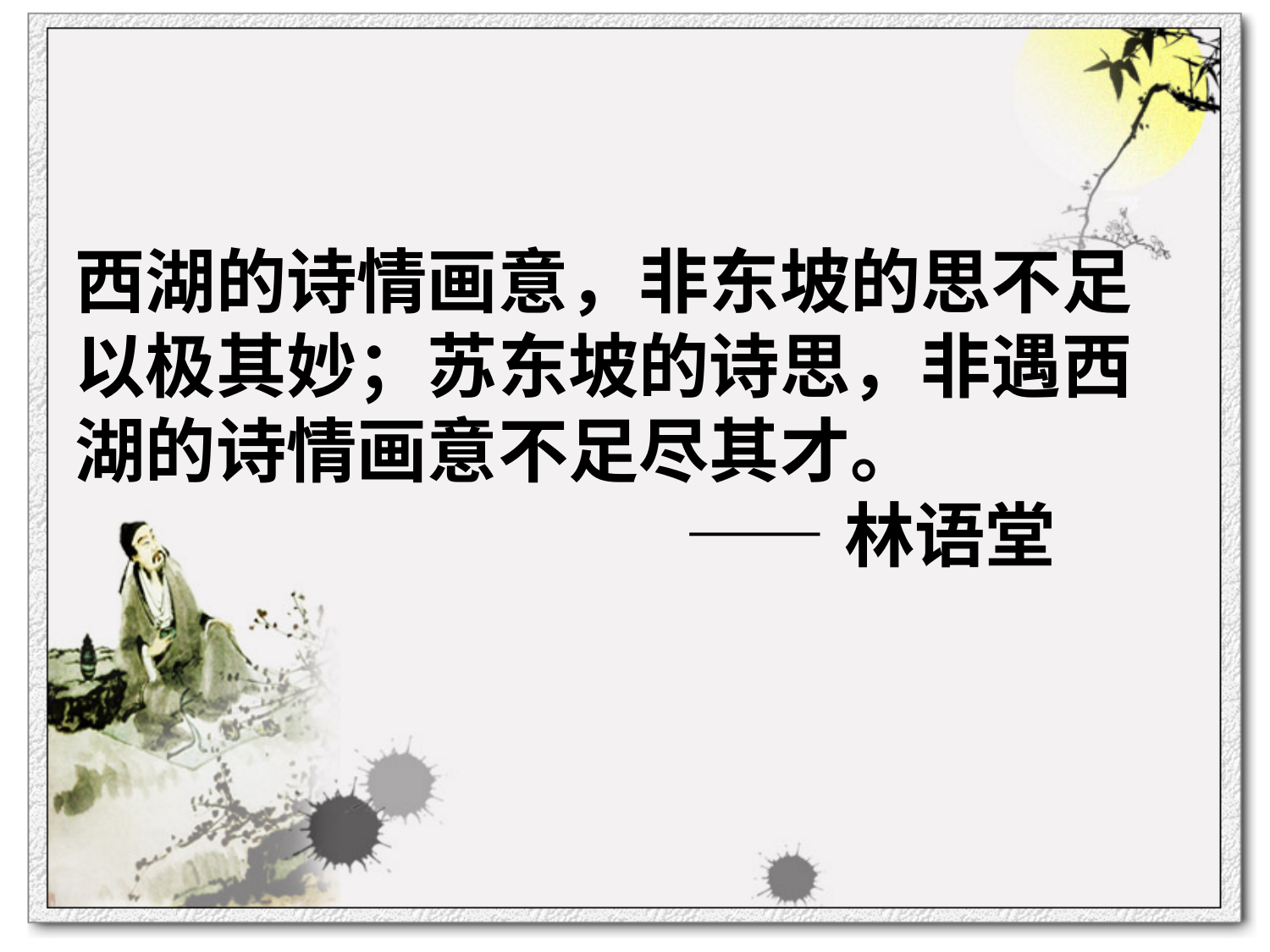

西湖的诗情画意，非东坡的思不足以极其妙；苏东坡的诗思，非遇西湖的诗情画意不足尽其才。
                                      ——林语堂